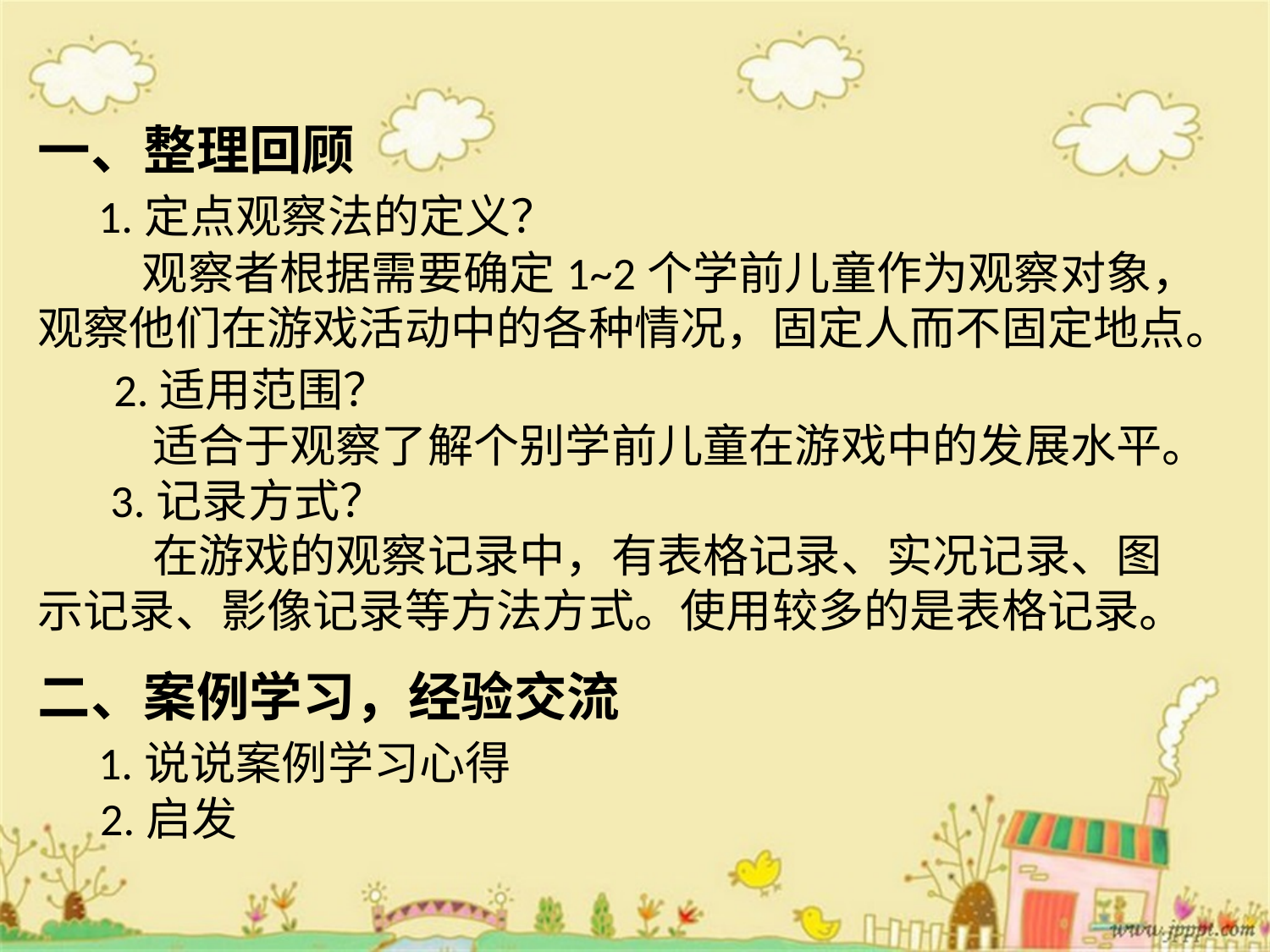

一、整理回顾
     1.定点观察法的定义？
         观察者根据需要确定1~2个学前儿童作为观察对象，观察他们在游戏活动中的各种情况，固定人而不固定地点。
       2.适用范围？
          适合于观察了解个别学前儿童在游戏中的发展水平。
       3.记录方式？
          在游戏的观察记录中，有表格记录、实况记录、图示记录、影像记录等方法方式。使用较多的是表格记录。
二、案例学习，经验交流
     1.说说案例学习心得
      2.启发